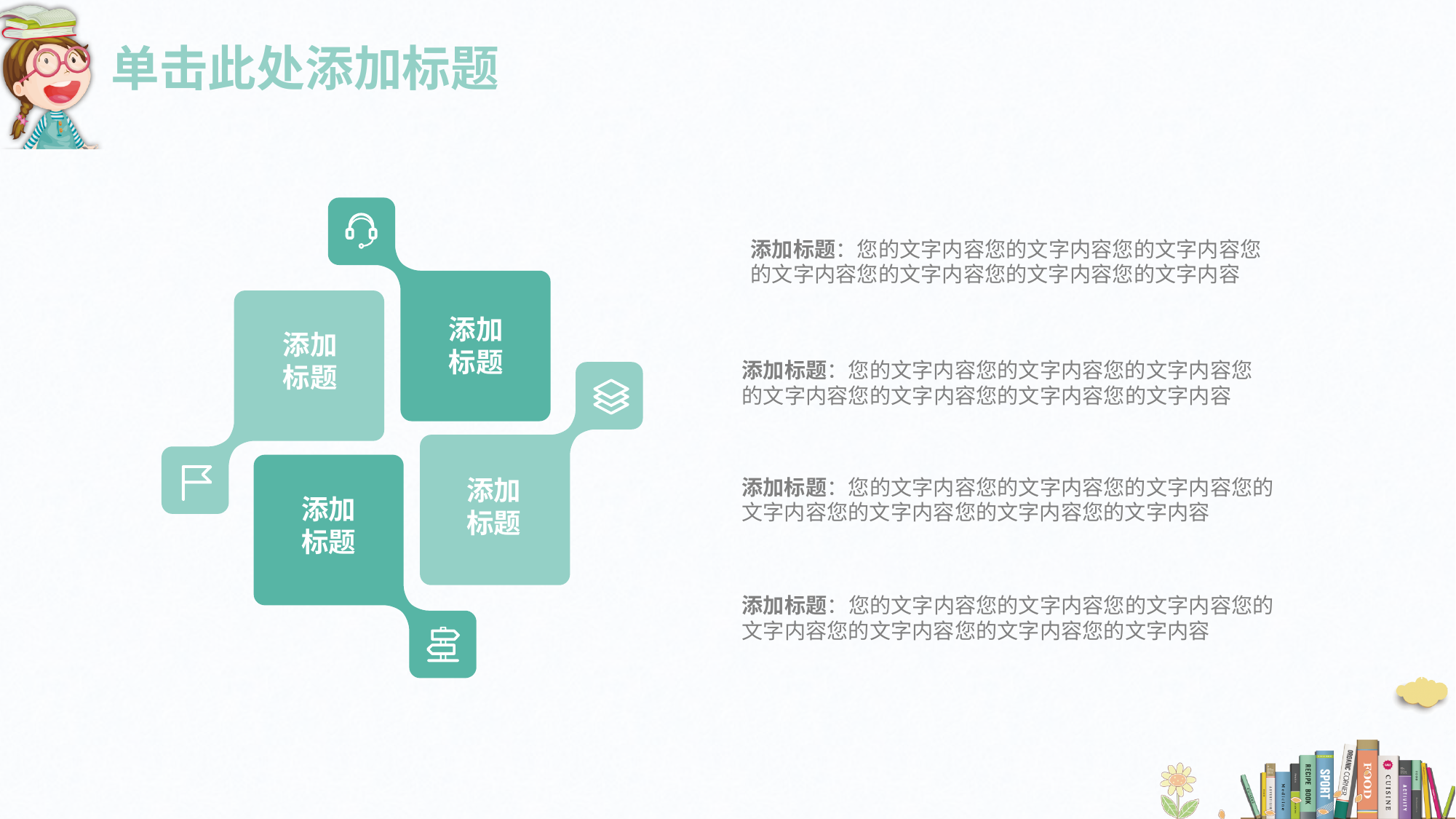

# 单击此处添加标题

添加
标题
添加
标题

添加
标题
添加
标题

添加标题：您的文字内容您的文字内容您的文字内容您的文字内容您的文字内容您的文字内容您的文字内容

添加标题：您的文字内容您的文字内容您的文字内容您的文字内容您的文字内容您的文字内容您的文字内容

添加标题：您的文字内容您的文字内容您的文字内容您的文字内容您的文字内容您的文字内容您的文字内容

添加标题：您的文字内容您的文字内容您的文字内容您的文字内容您的文字内容您的文字内容您的文字内容
0.5 秒延迟符，无
意义，可删除.